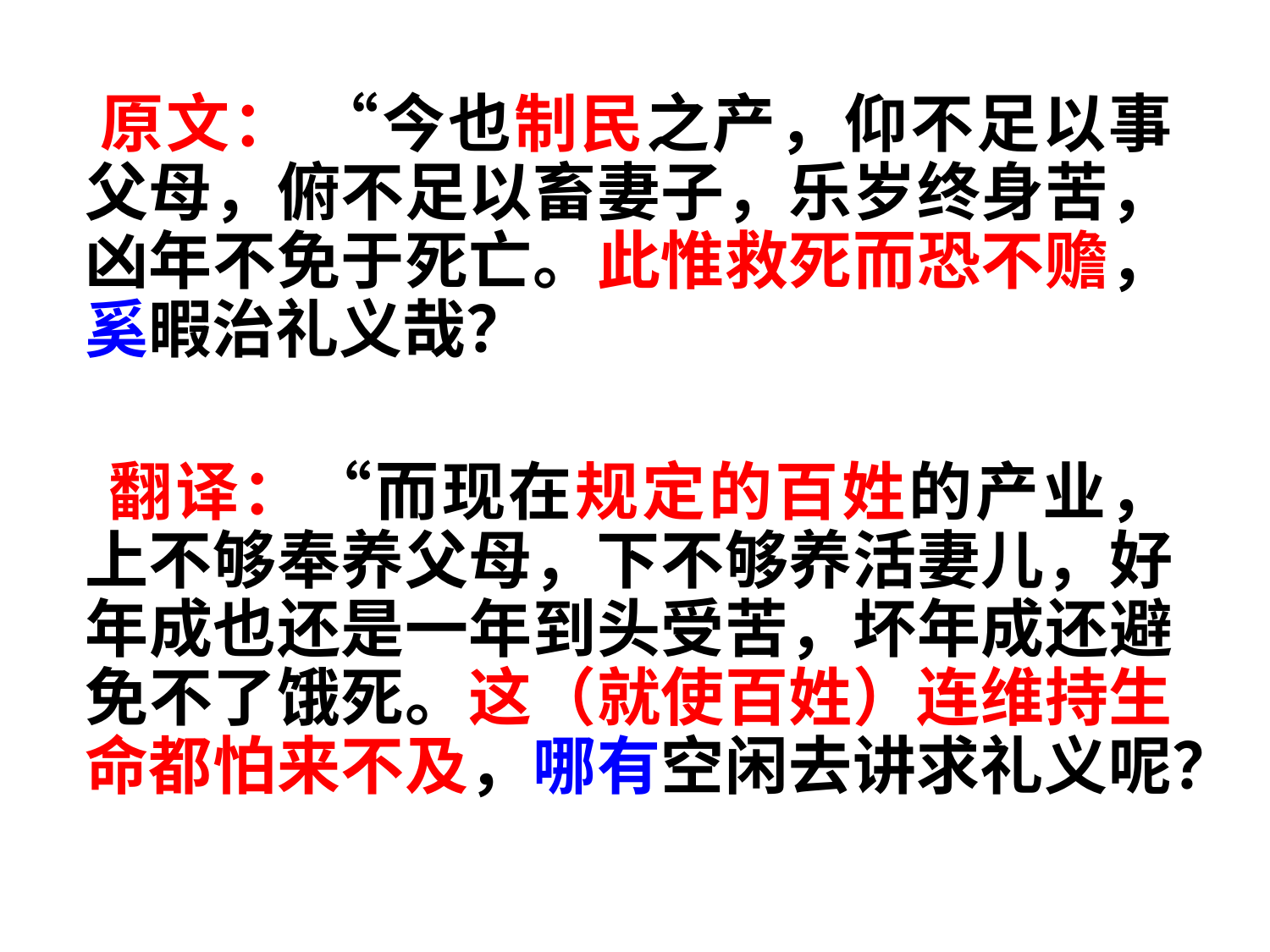

# 原文： “今也制民之产，仰不足以事父母，俯不足以畜妻子，乐岁终身苦，凶年不免于死亡。此惟救死而恐不赡，奚暇治礼义哉？

   翻译：“而现在规定的百姓的产业，上不够奉养父母，下不够养活妻儿，好年成也还是一年到头受苦，坏年成还避免不了饿死。这（就使百姓）连维持生命都怕来不及，哪有空闲去讲求礼义呢？